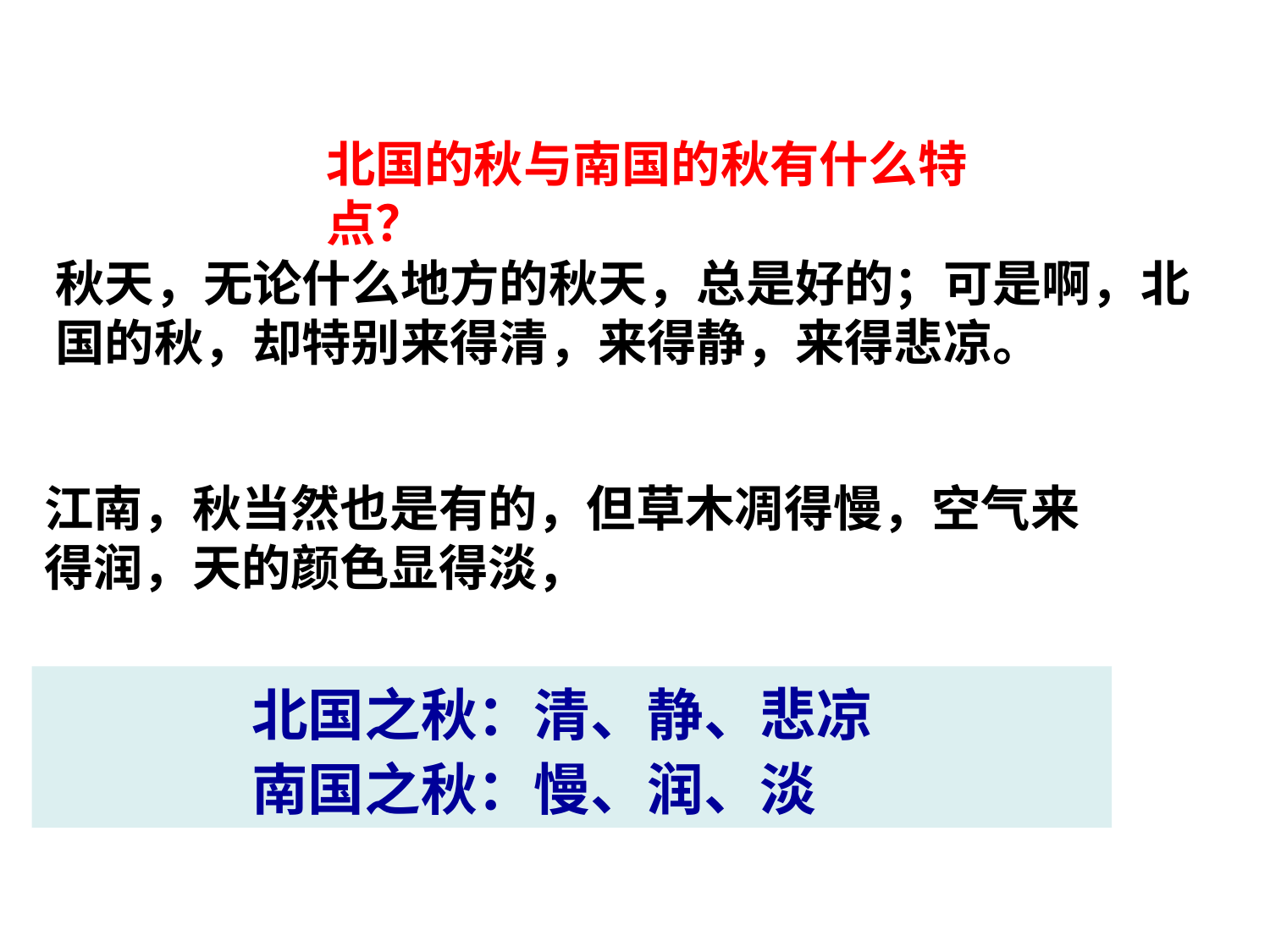

北国的秋与南国的秋有什么特点？
秋天，无论什么地方的秋天，总是好的；可是啊，北国的秋，却特别来得清，来得静，来得悲凉。
江南，秋当然也是有的，但草木凋得慢，空气来得润，天的颜色显得淡，
               北国之秋：清、静、悲凉
               南国之秋：慢、润、淡